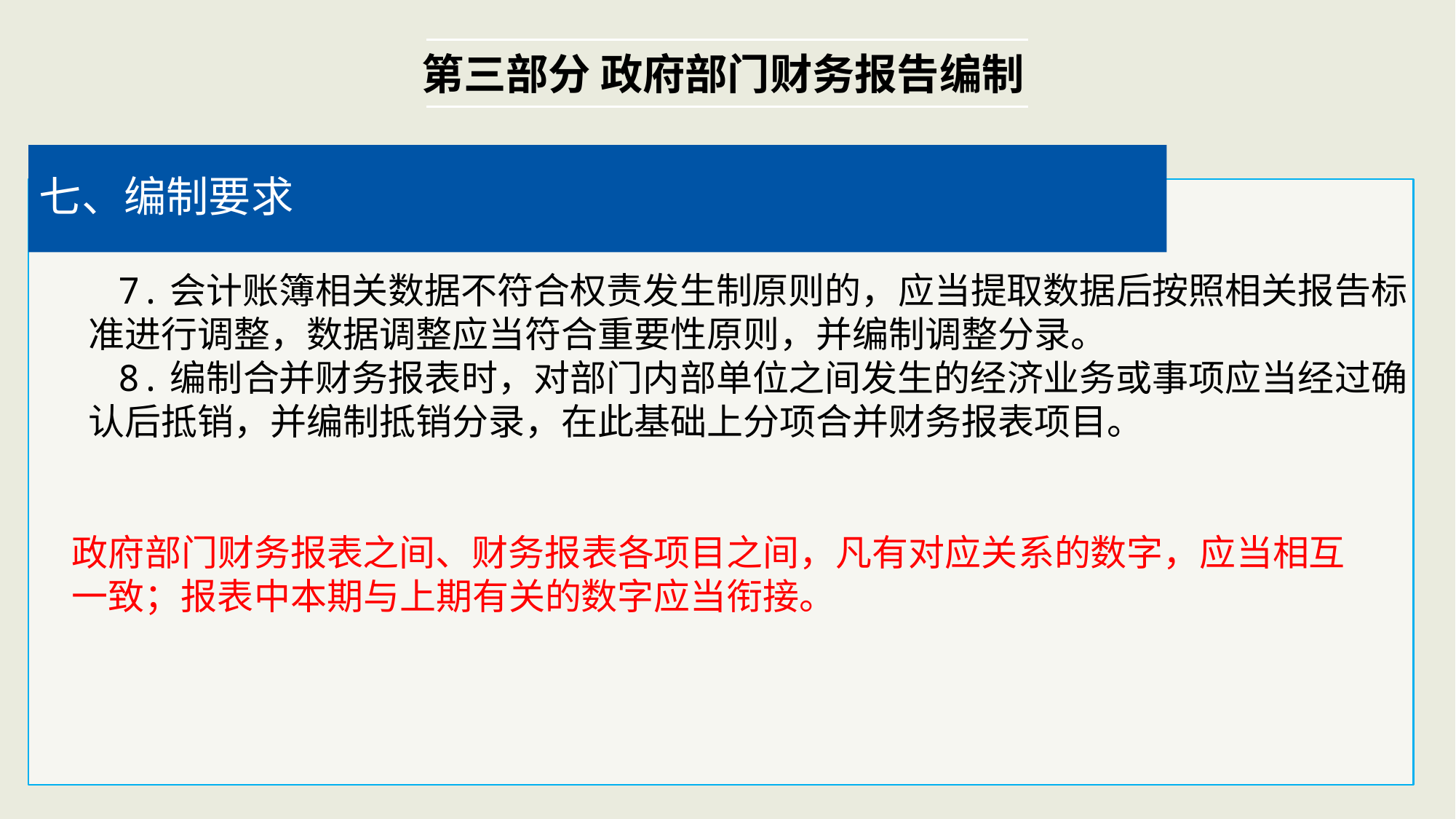

第三部分 政府部门财务报告编制

七、编制要求

    7.会计账簿相关数据不符合权责发生制原则的，应当提取数据后按照相关报告标
      准进行调整，数据调整应当符合重要性原则，并编制调整分录。
    8.编制合并财务报表时，对部门内部单位之间发生的经济业务或事项应当经过确
      认后抵销，并编制抵销分录，在此基础上分项合并财务报表项目。

    政府部门财务报表之间、财务报表各项目之间，凡有对应关系的数字，应当相互
    一致；报表中本期与上期有关的数字应当衔接。

118